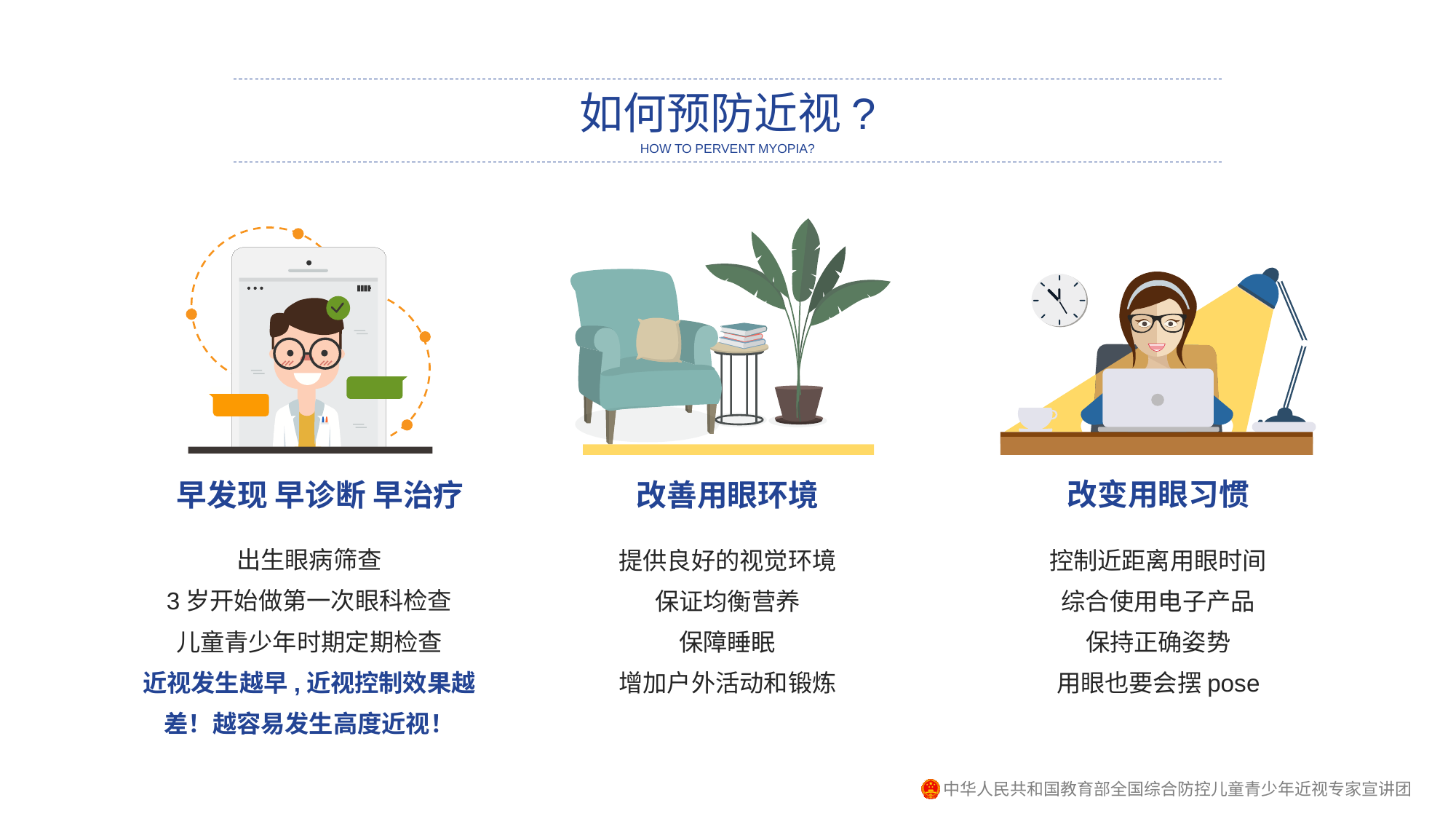

如何预防近视?
HOW TO PERVENT MYOPIA?

改善用眼环境
提供良好的视觉环境
保证均衡营养
保障睡眠
增加户外活动和锻炼

早发现 早诊断 早治疗
出生眼病筛查
3岁开始做第一次眼科检查
儿童青少年时期定期检查
近视发生越早,近视控制效果越差！越容易发生高度近视！

改变用眼习惯
控制近距离用眼时间
综合使用电子产品
保持正确姿势
用眼也要会摆pose